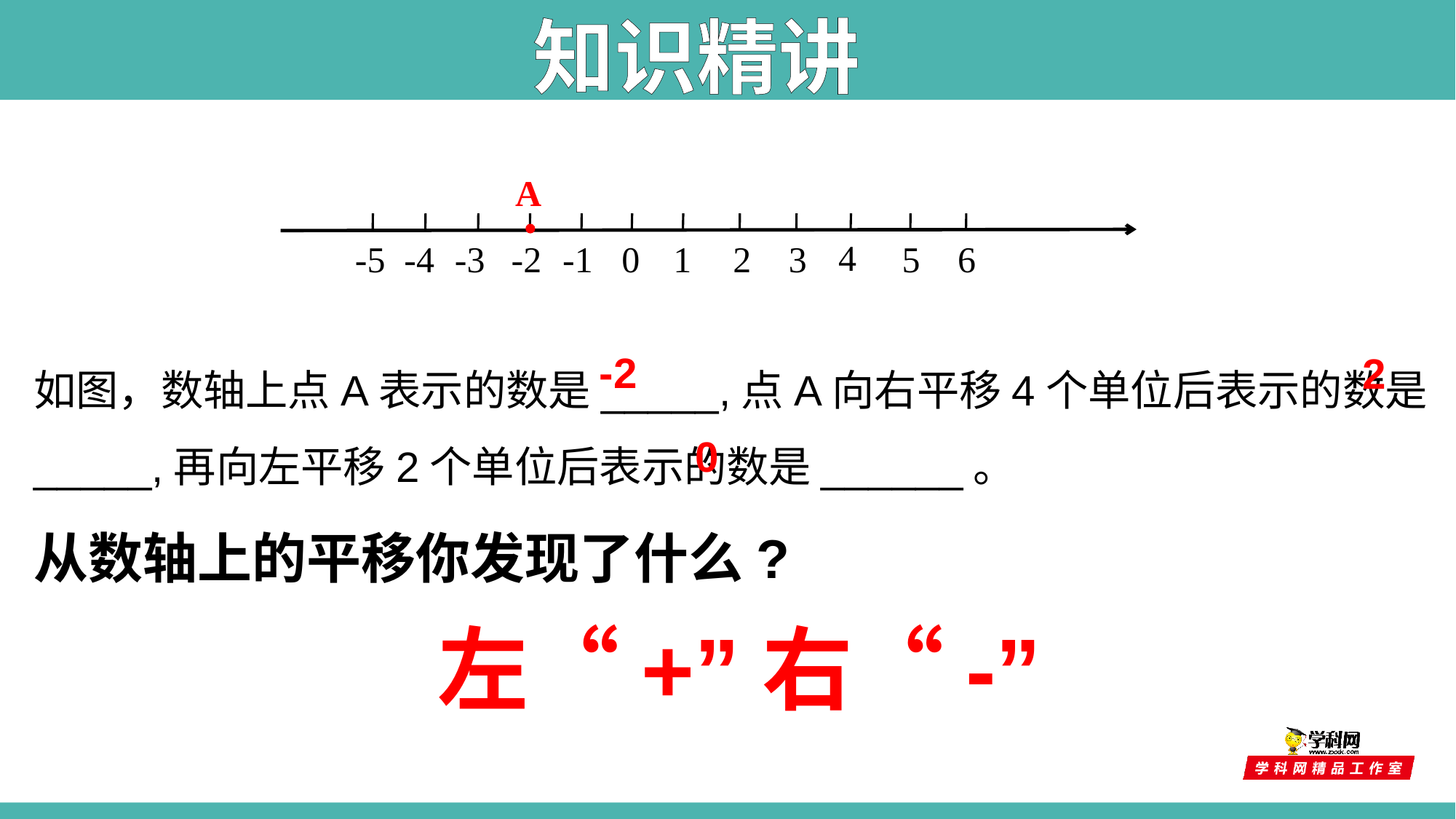

知识精讲
A

4
-5
-4
-3
-2
-1
0
1
2
3
5
6
如图，数轴上点A表示的数是_____,点A向右平移4个单位后表示的数是_____,再向左平移2个单位后表示的数是______。
从数轴上的平移你发现了什么?
-2
2

0
左“+”右“-”